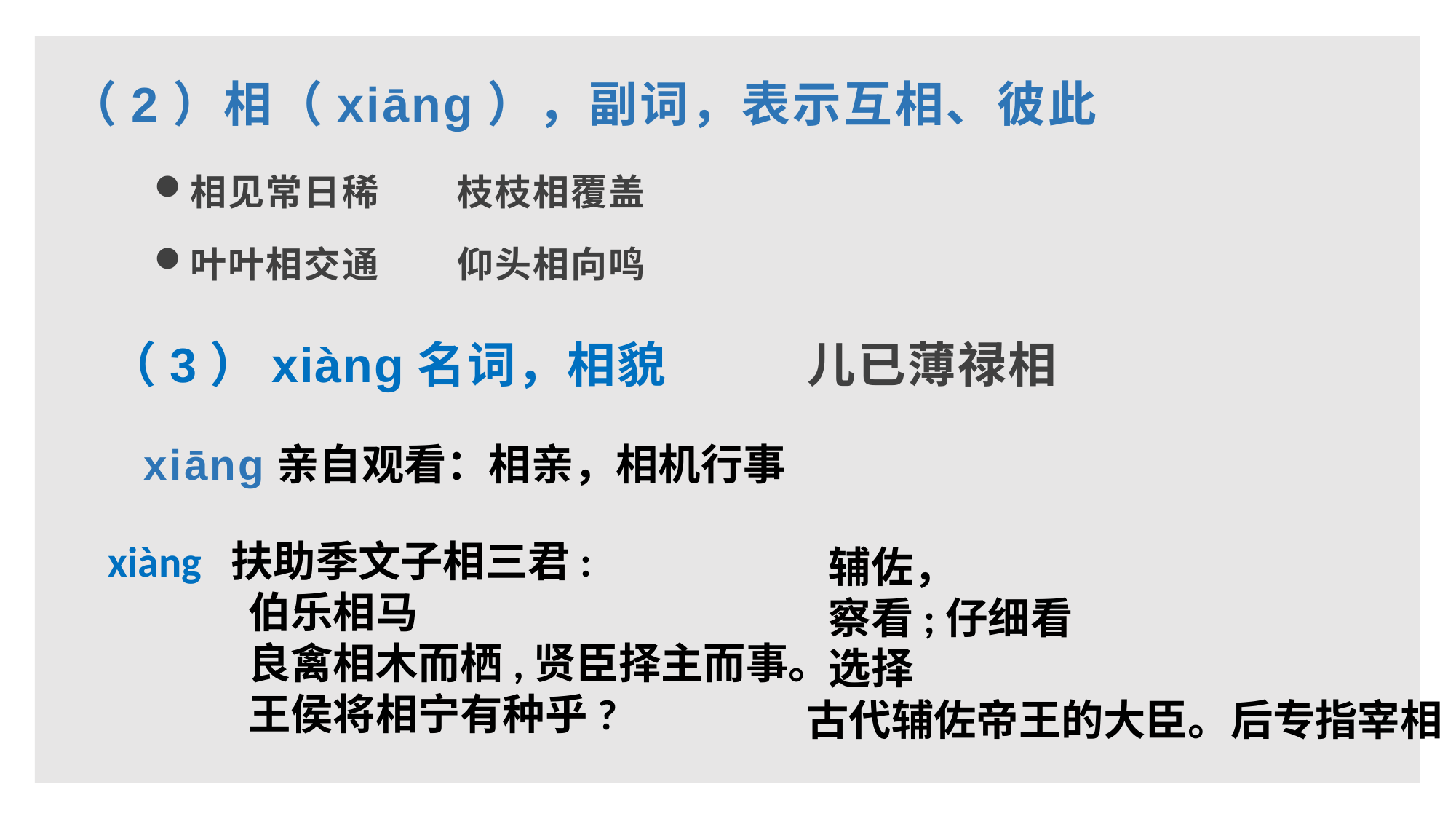

（2）相（xiāng），副词，表示互相、彼此
相见常日稀        枝枝相覆盖
叶叶相交通        仰头相向鸣
（3）xiàng名词，相貌
儿已薄禄相
xiāng亲自观看：相亲，相机行事
xiàng  扶助季文子相三君:
           伯乐相马
           良禽相木而栖,贤臣择主而事。
           王侯将相宁有种乎?
 辅佐，
 察看;仔细看
 选择
古代辅佐帝王的大臣。后专指宰相